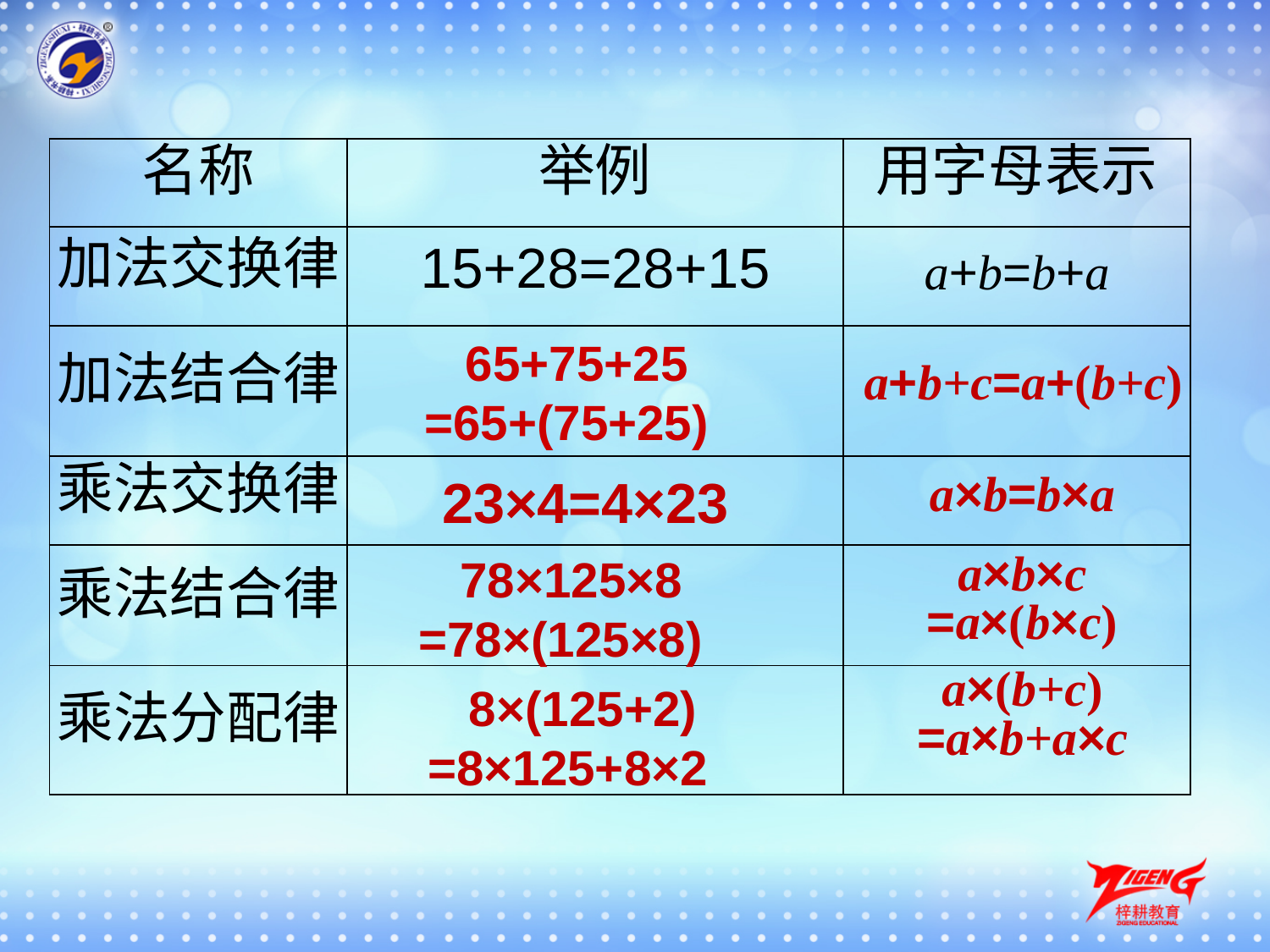

| 名称 | 举例 | 用字母表示 |
| --- | --- | --- |
| 加法交换律 | 15+28=28+15 | a+b=b+a |
| 加法结合律 |  |  |
| 乘法交换律 |  |  |
| 乘法结合律 |  |  |
| 乘法分配律 |  |  |
   65+75+25
=65+(75+25)
a+b+c=a+(b+c)
23×4=4×23
a×b=b×a
   78×125×8
=78×(125×8)
a×b×c

=a×(b×c)
   8×(125+2)
=8×125+8×2
a×(b+c)

=a×b+a×c